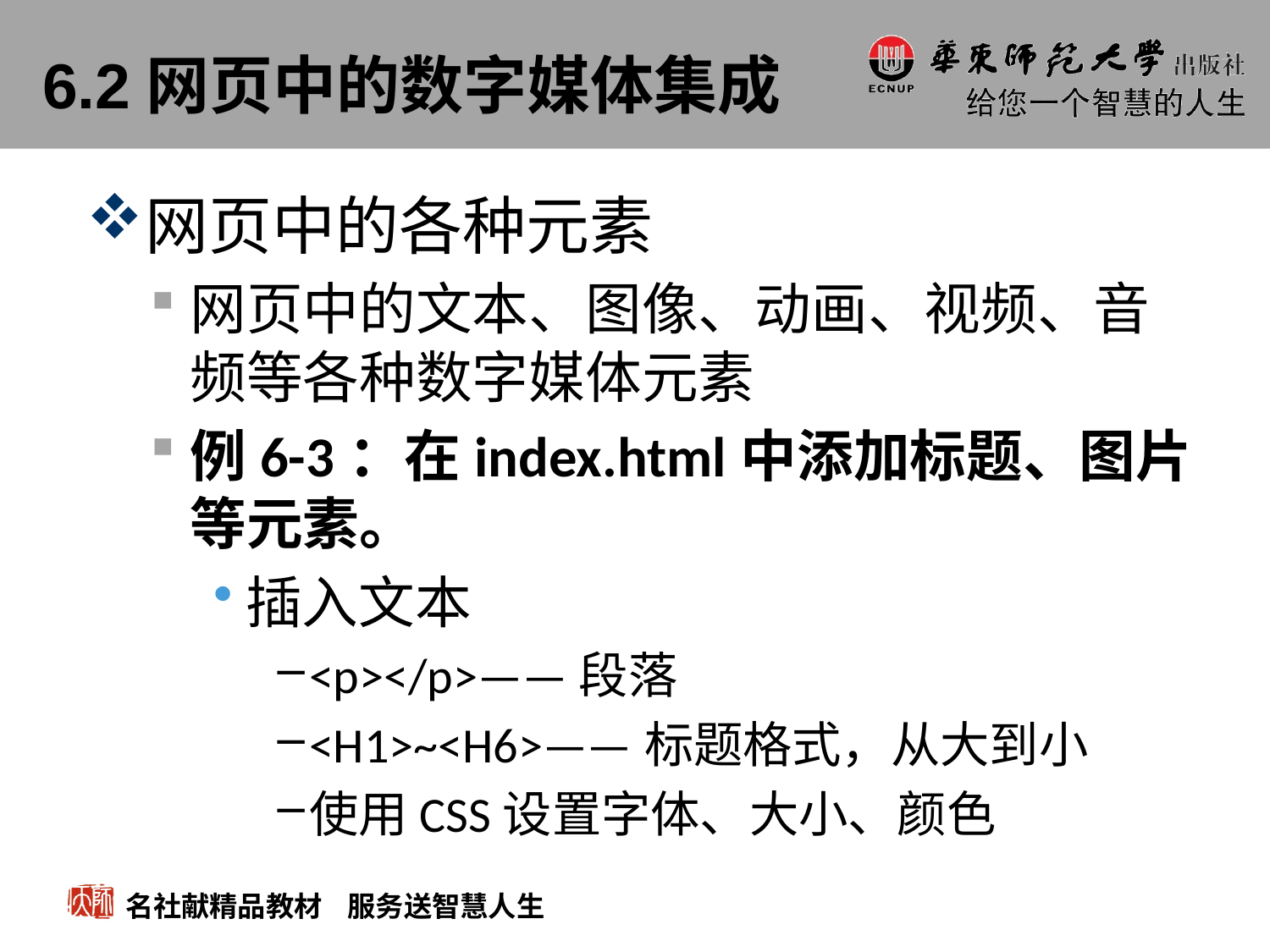

# 6.2网页中的数字媒体集成
网页中的各种元素
网页中的文本、图像、动画、视频、音频等各种数字媒体元素
例6-3：在index.html中添加标题、图片等元素。
插入文本
<p></p>——段落
<H1>~<H6>——标题格式，从大到小
使用CSS设置字体、大小、颜色